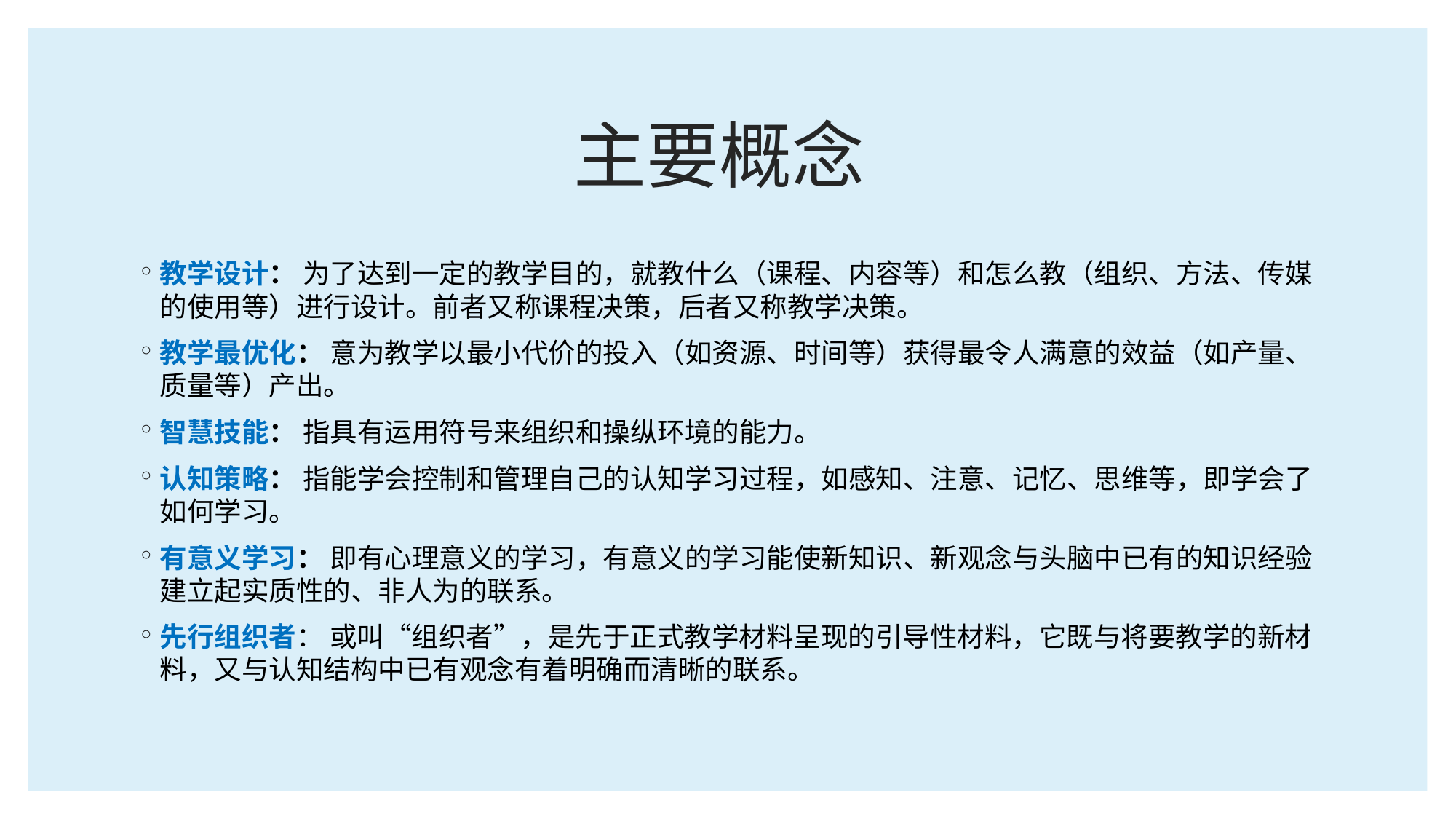

# 主要概念
教学设计： 为了达到一定的教学目的，就教什么（课程、内容等）和怎么教（组织、方法、传媒的使用等）进行设计。前者又称课程决策，后者又称教学决策。
教学最优化： 意为教学以最小代价的投入（如资源、时间等）获得最令人满意的效益（如产量、质量等）产出。
智慧技能： 指具有运用符号来组织和操纵环境的能力。
认知策略： 指能学会控制和管理自己的认知学习过程，如感知、注意、记忆、思维等，即学会了如何学习。
有意义学习： 即有心理意义的学习，有意义的学习能使新知识、新观念与头脑中已有的知识经验建立起实质性的、非人为的联系。
先行组织者： 或叫“组织者”，是先于正式教学材料呈现的引导性材料，它既与将要教学的新材料，又与认知结构中已有观念有着明确而清晰的联系。